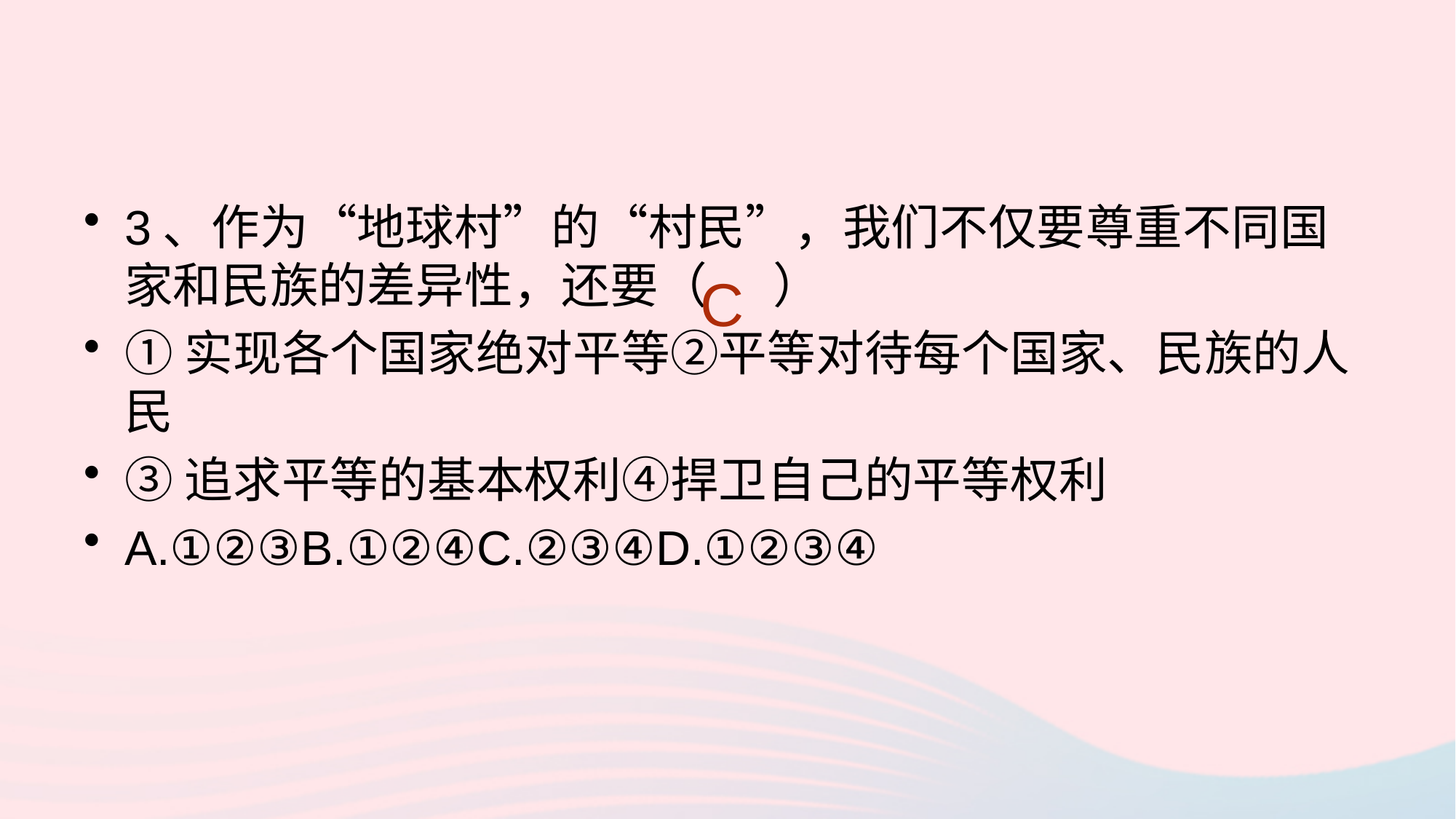

3、作为“地球村”的“村民”，我们不仅要尊重不同国家和民族的差异性，还要（      ）
①实现各个国家绝对平等②平等对待每个国家、民族的人民
③追求平等的基本权利④捍卫自己的平等权利
A.①②③B.①②④C.②③④D.①②③④
C